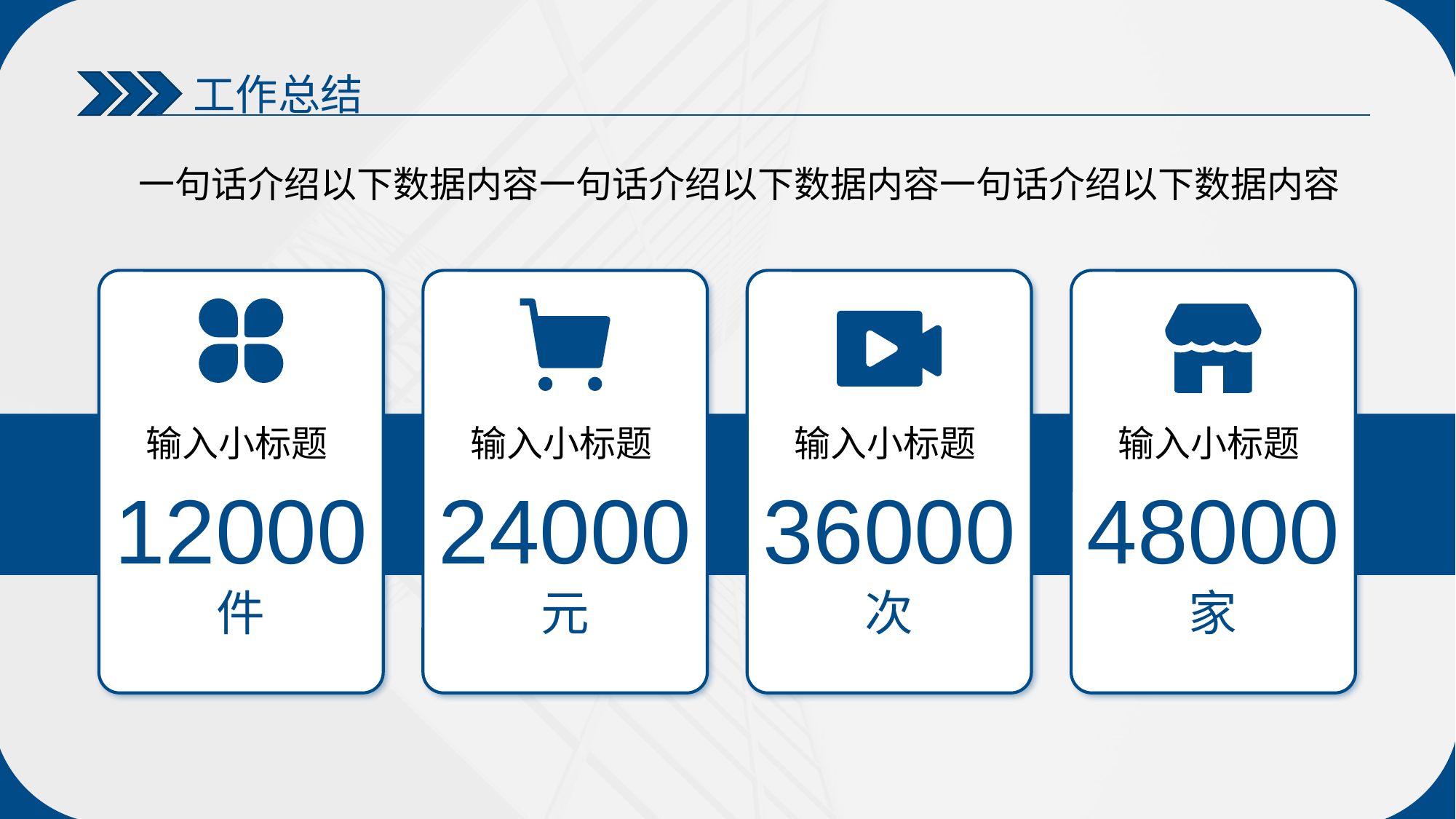

工作总结
一句话介绍以下数据内容一句话介绍以下数据内容一句话介绍以下数据内容

输入小标题
12000
件

输入小标题
24000
元

输入小标题
36000
次

输入小标题
48000
家